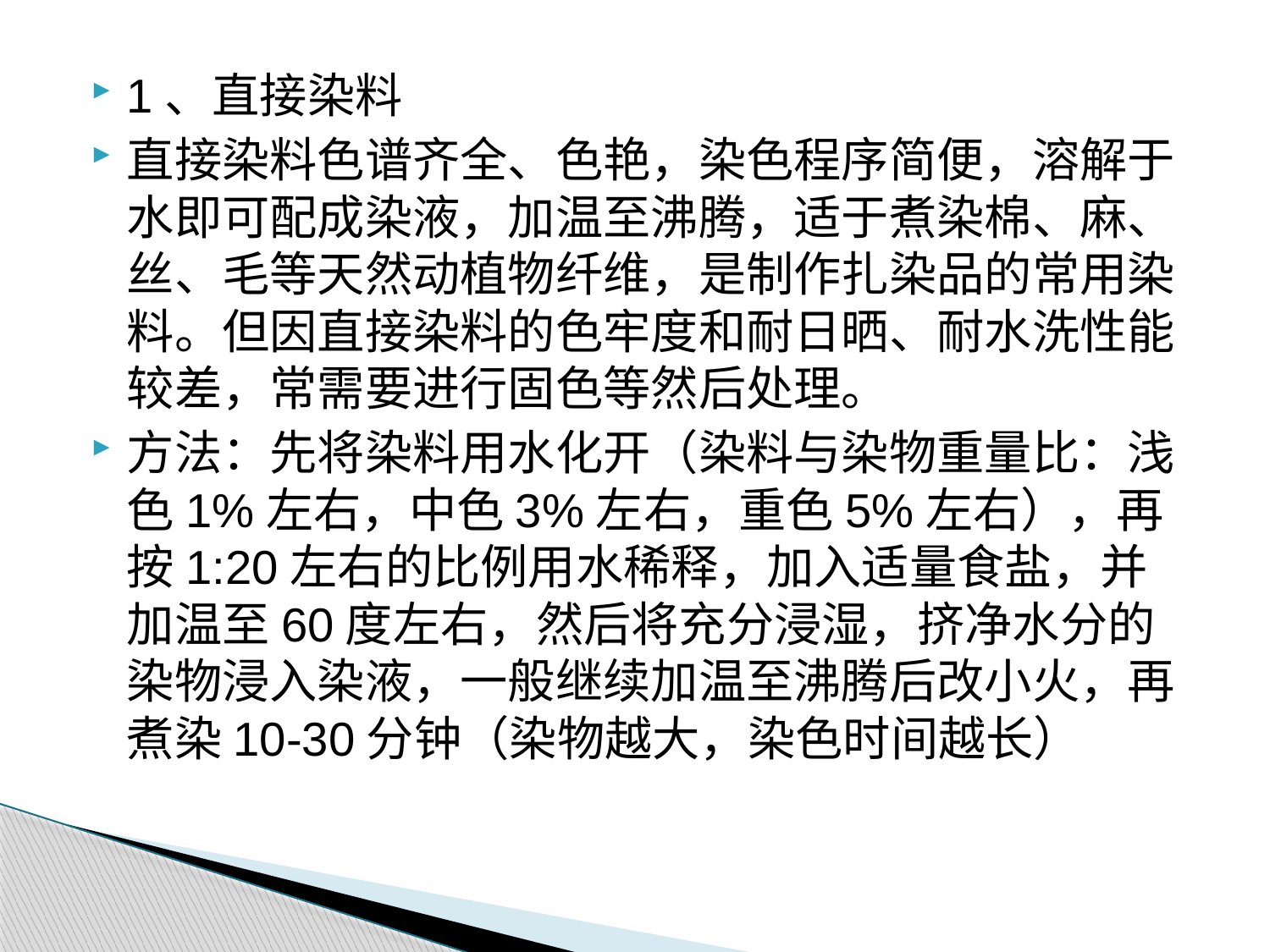

1、直接染料
直接染料色谱齐全、色艳，染色程序简便，溶解于水即可配成染液，加温至沸腾，适于煮染棉、麻、丝、毛等天然动植物纤维，是制作扎染品的常用染料。但因直接染料的色牢度和耐日晒、耐水洗性能较差，常需要进行固色等然后处理。
方法：先将染料用水化开（染料与染物重量比：浅色1%左右，中色3%左右，重色5%左右），再按1:20左右的比例用水稀释，加入适量食盐，并加温至60度左右，然后将充分浸湿，挤净水分的染物浸入染液，一般继续加温至沸腾后改小火，再煮染10-30分钟（染物越大，染色时间越长）